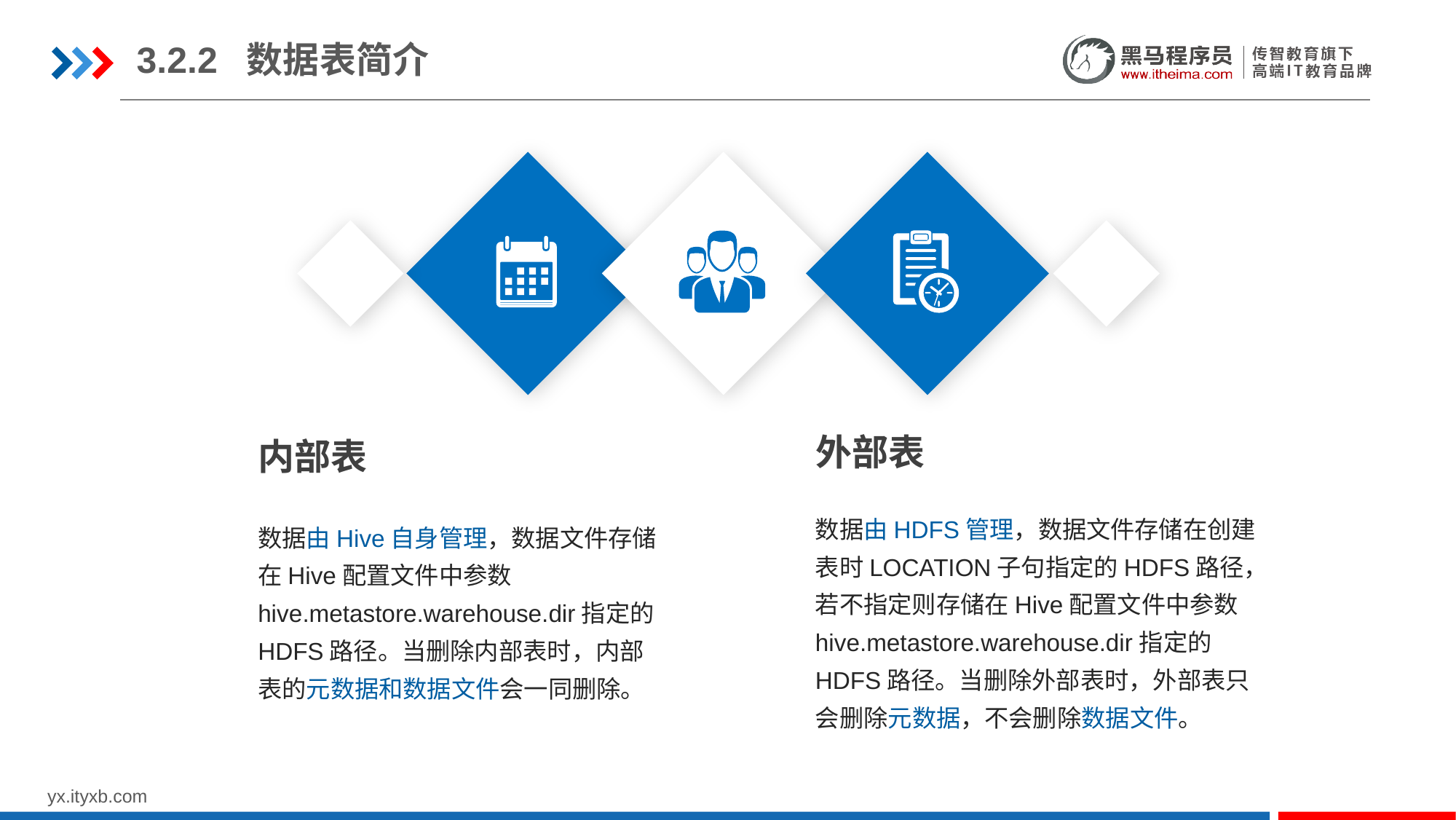

3.2.2  数据表简介

内部表
外部表
数据由HDFS管理，数据文件存储在创建表时LOCATION子句指定的HDFS路径，若不指定则存储在Hive配置文件中参数hive.metastore.warehouse.dir指定的HDFS路径。当删除外部表时，外部表只会删除元数据，不会删除数据文件。

内部表
数据由Hive自身管理，数据文件存储在Hive配置文件中参数hive.metastore.warehouse.dir指定的HDFS路径。当删除内部表时，内部表的元数据和数据文件会一同删除。